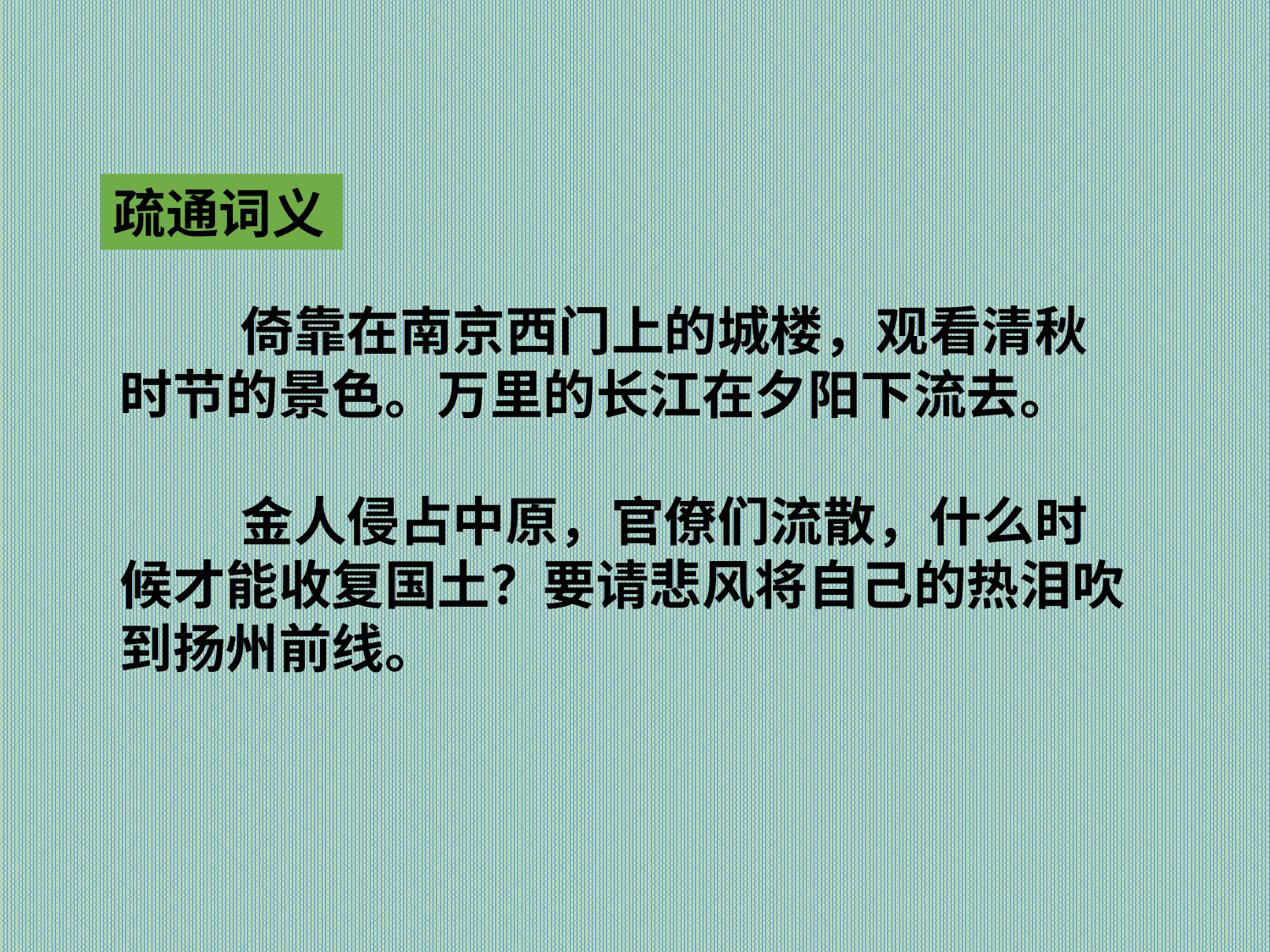

疏通词义
         倚靠在南京西门上的城楼，观看清秋时节的景色。万里的长江在夕阳下流去。

         金人侵占中原，官僚们流散，什么时候才能收复国土？要请悲风将自己的热泪吹到扬州前线。